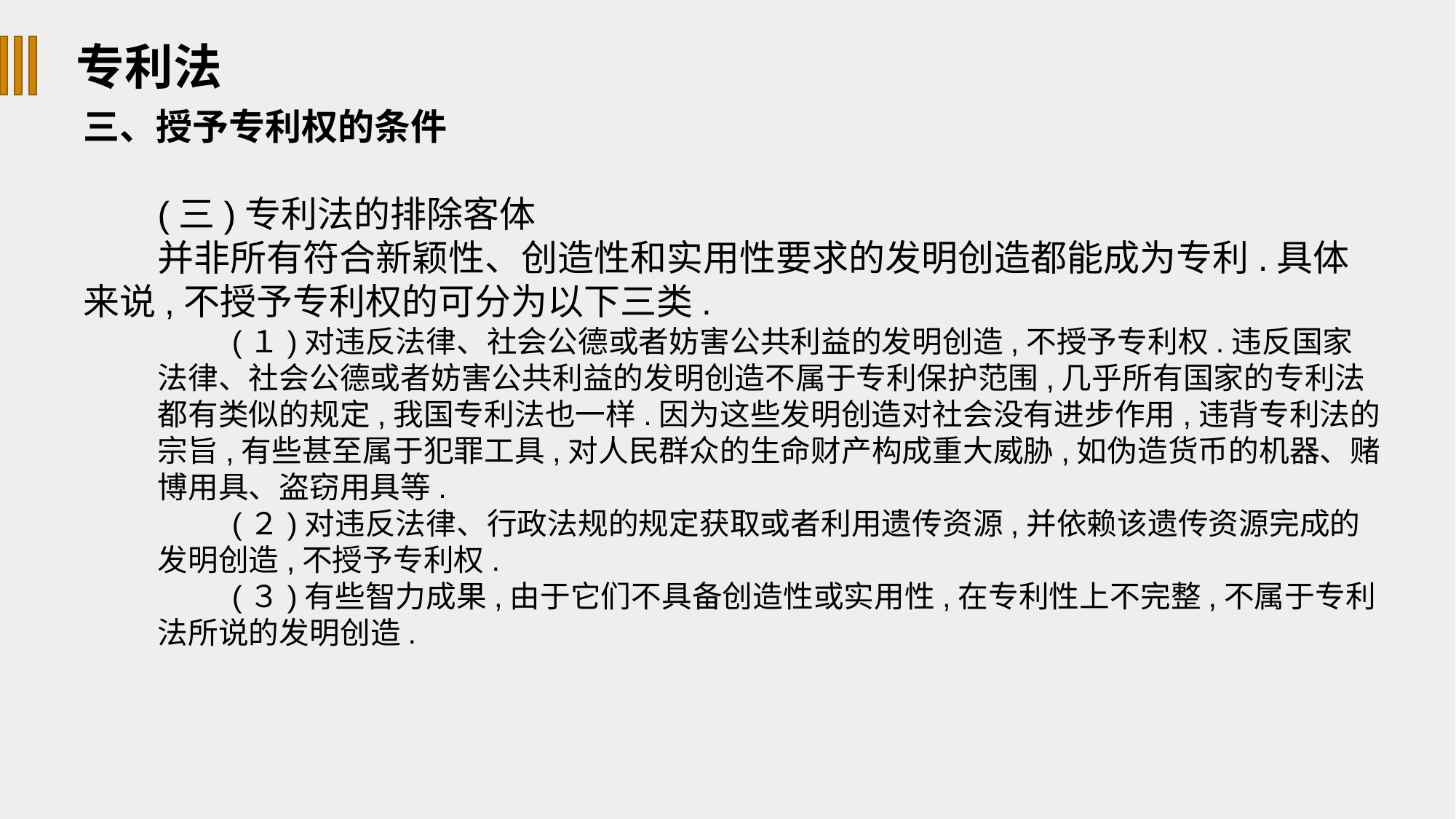

专利法

三、授予专利权的条件

(三)专利法的排除客体
并非所有符合新颖性、创造性和实用性要求的发明创造都能成为专利.具体来说,不授予专利权的可分为以下三类.
(１)对违反法律、社会公德或者妨害公共利益的发明创造,不授予专利权.违反国家法律、社会公德或者妨害公共利益的发明创造不属于专利保护范围,几乎所有国家的专利法都有类似的规定,我国专利法也一样.因为这些发明创造对社会没有进步作用,违背专利法的宗旨,有些甚至属于犯罪工具,对人民群众的生命财产构成重大威胁,如伪造货币的机器、赌博用具、盗窃用具等.
(２)对违反法律、行政法规的规定获取或者利用遗传资源,并依赖该遗传资源完成的发明创造,不授予专利权.
(３)有些智力成果,由于它们不具备创造性或实用性,在专利性上不完整,不属于专利法所说的发明创造.